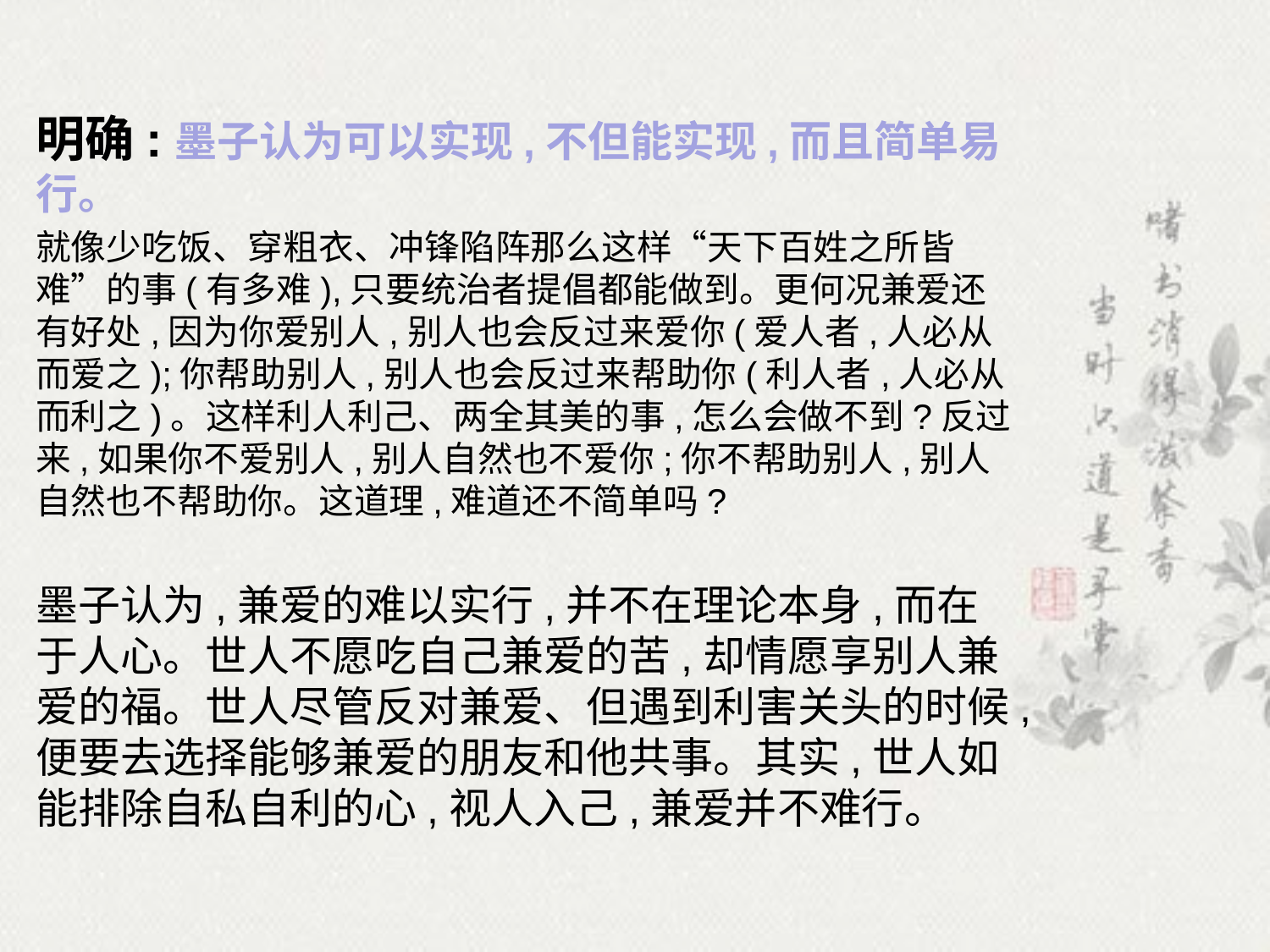

明确:墨子认为可以实现,不但能实现,而且简单易行。
就像少吃饭、穿粗衣、冲锋陷阵那么这样“天下百姓之所皆难”的事(有多难),只要统治者提倡都能做到。更何况兼爱还有好处,因为你爱别人,别人也会反过来爱你(爱人者,人必从而爱之);你帮助别人,别人也会反过来帮助你(利人者,人必从而利之)。这样利人利己、两全其美的事,怎么会做不到?反过来,如果你不爱别人,别人自然也不爱你;你不帮助别人,别人自然也不帮助你。这道理,难道还不简单吗?

墨子认为,兼爱的难以实行,并不在理论本身,而在于人心。世人不愿吃自己兼爱的苦,却情愿享别人兼爱的福。世人尽管反对兼爱、但遇到利害关头的时候,便要去选择能够兼爱的朋友和他共事。其实,世人如能排除自私自利的心,视人入己,兼爱并不难行。